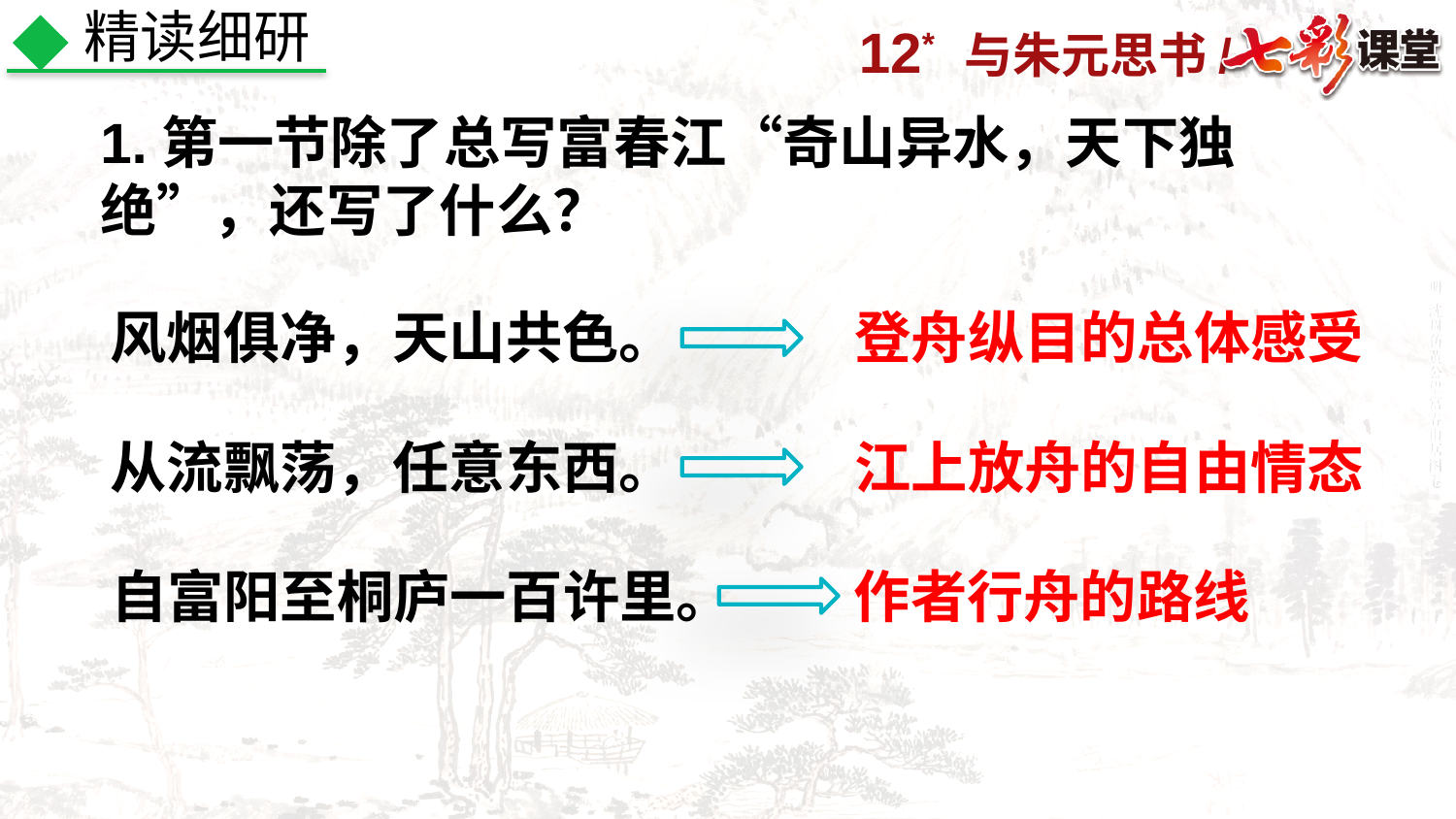

精读细研

1.第一节除了总写富春江“奇山异水，天下独绝”，还写了什么？
风烟俱净，天山共色。
登舟纵目的总体感受

从流飘荡，任意东西。
江上放舟的自由情态

自富阳至桐庐一百许里。
作者行舟的路线